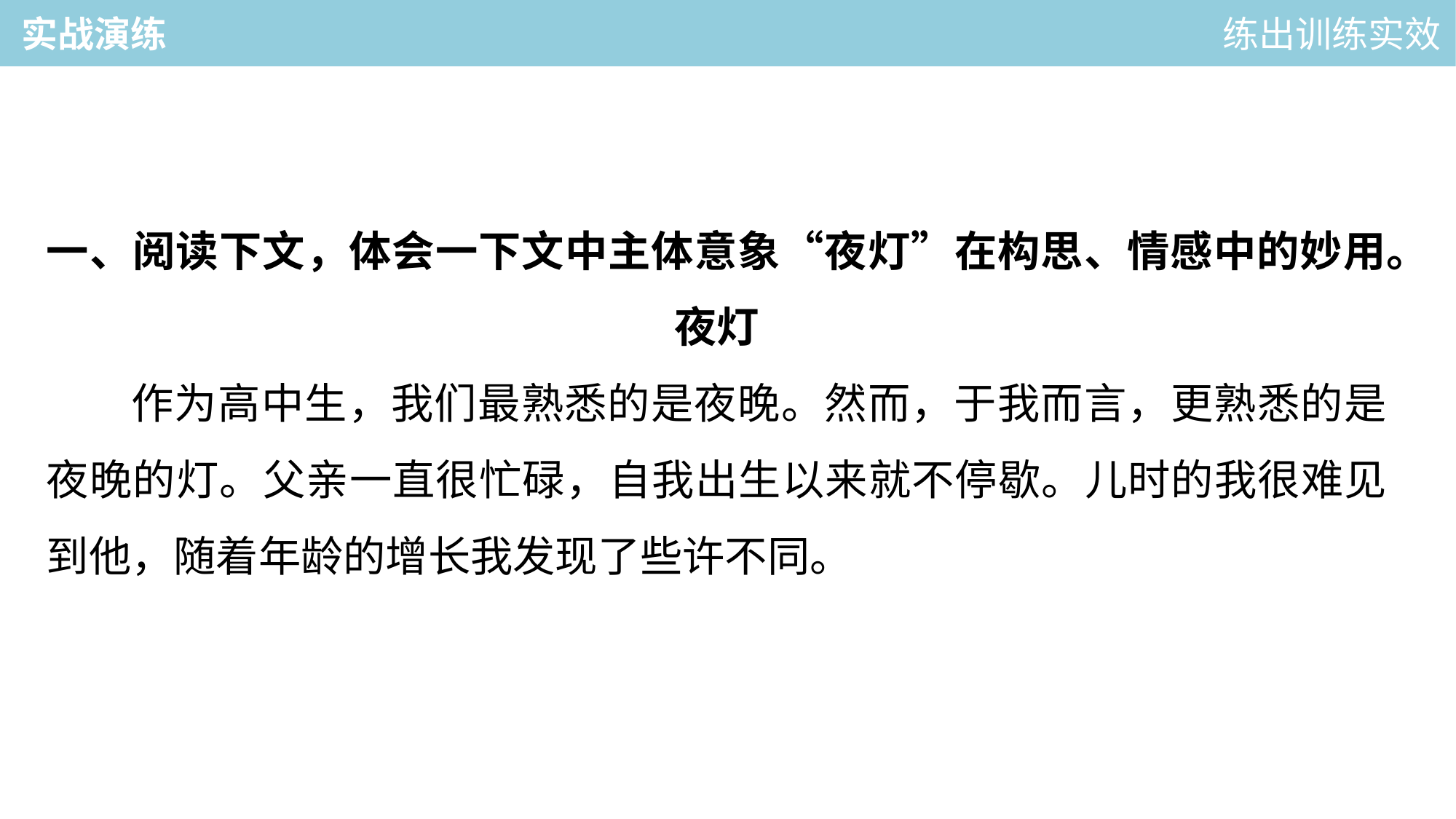

实战演练										练出训练实效
一、阅读下文，体会一下文中主体意象“夜灯”在构思、情感中的妙用。
夜灯
作为高中生，我们最熟悉的是夜晚。然而，于我而言，更熟悉的是夜晚的灯。父亲一直很忙碌，自我出生以来就不停歇。儿时的我很难见到他，随着年龄的增长我发现了些许不同。